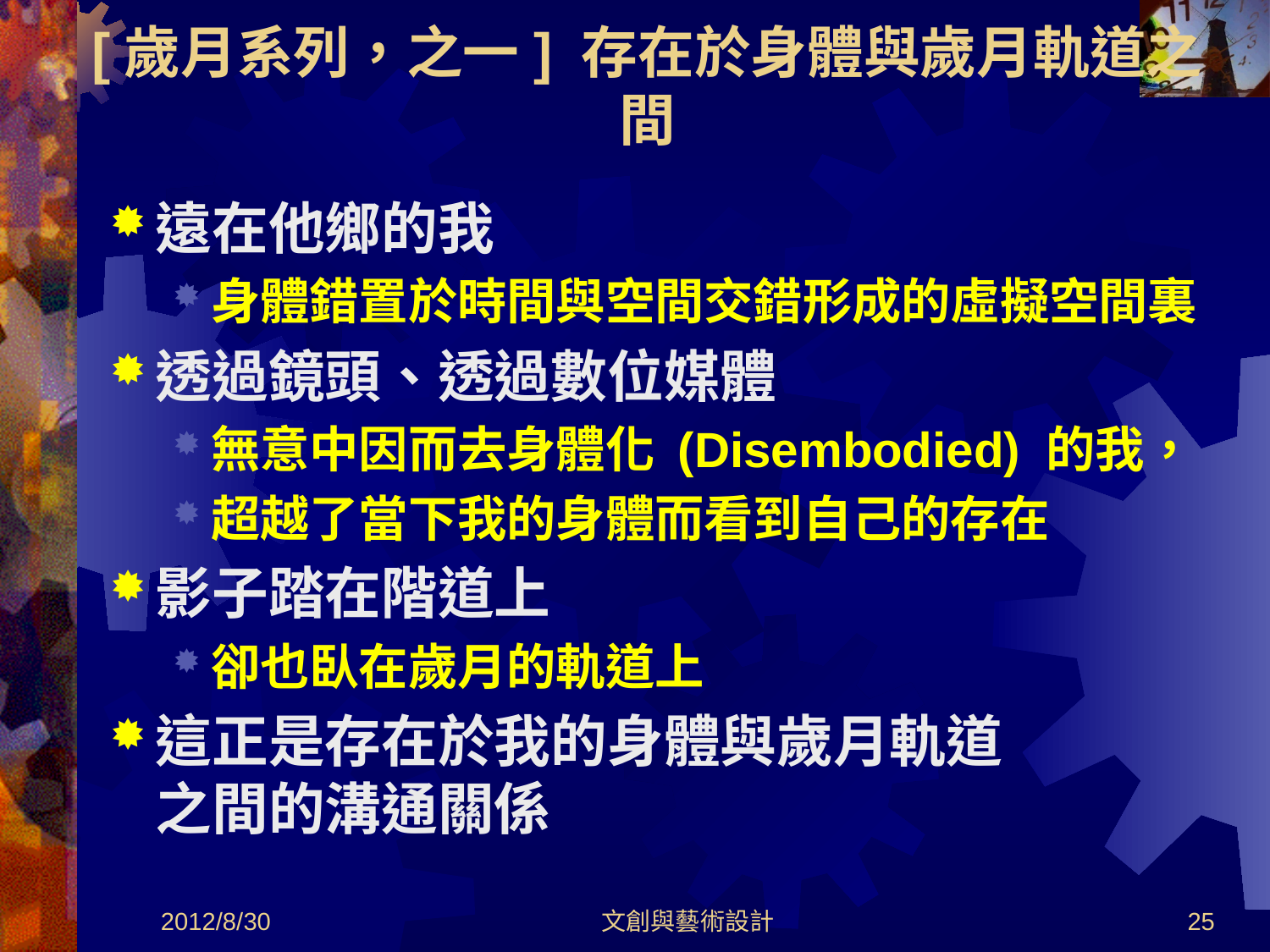

# [歲月系列，之一] 存在於身體與歲月軌道之間
遠在他鄉的我
身體錯置於時間與空間交錯形成的虛擬空間裏
透過鏡頭、透過數位媒體
無意中因而去身體化 (Disembodied) 的我，
超越了當下我的身體而看到自己的存在
影子踏在階道上
卻也臥在歲月的軌道上
這正是存在於我的身體與歲月軌道
之間的溝通關係
2012/8/30
文創與藝術設計
25